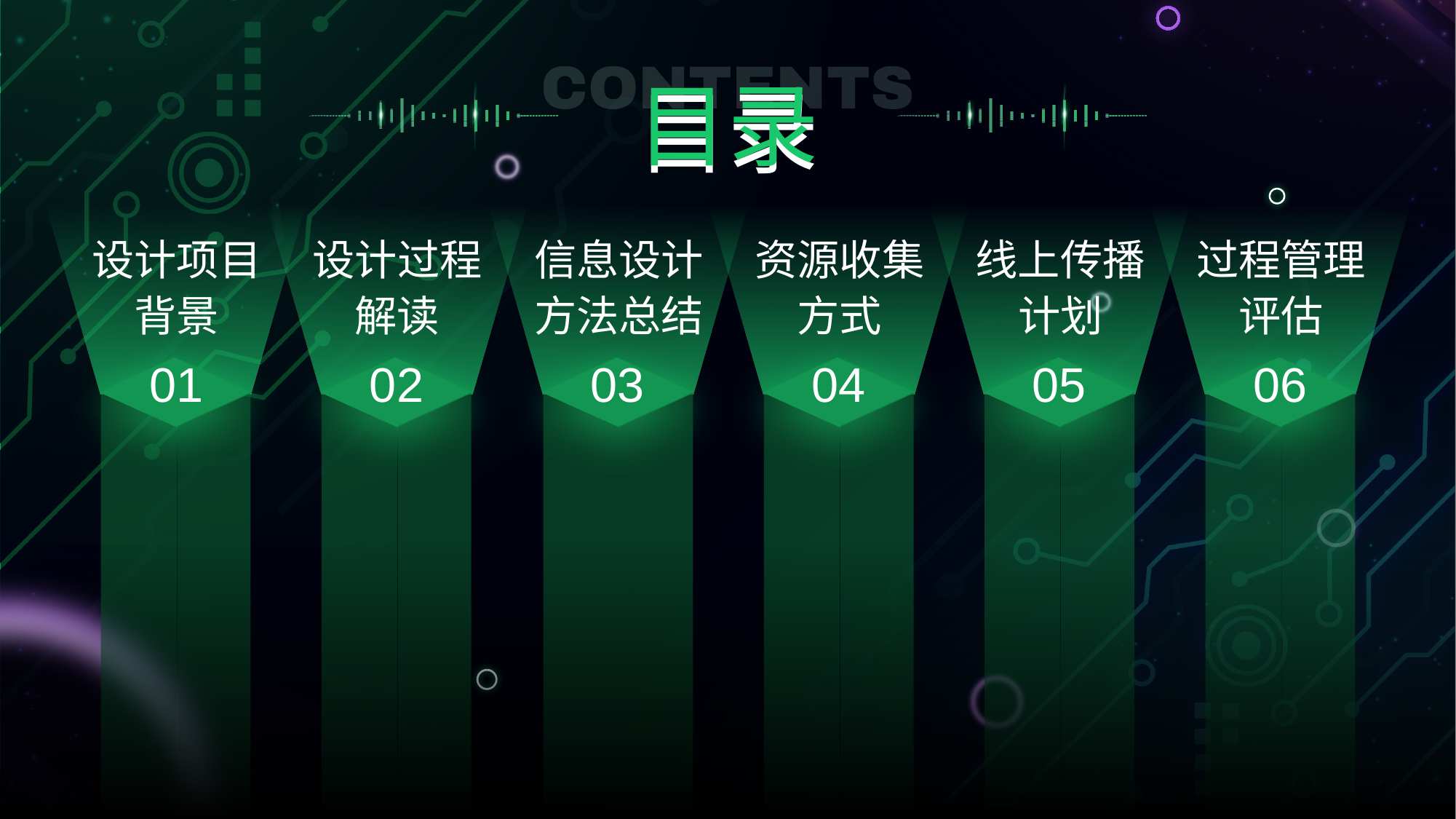

设计项目背景
设计过程解读
信息设计方法总结
资源收集方式
线上传播计划
过程管理评估
01
02
03
04
05
06